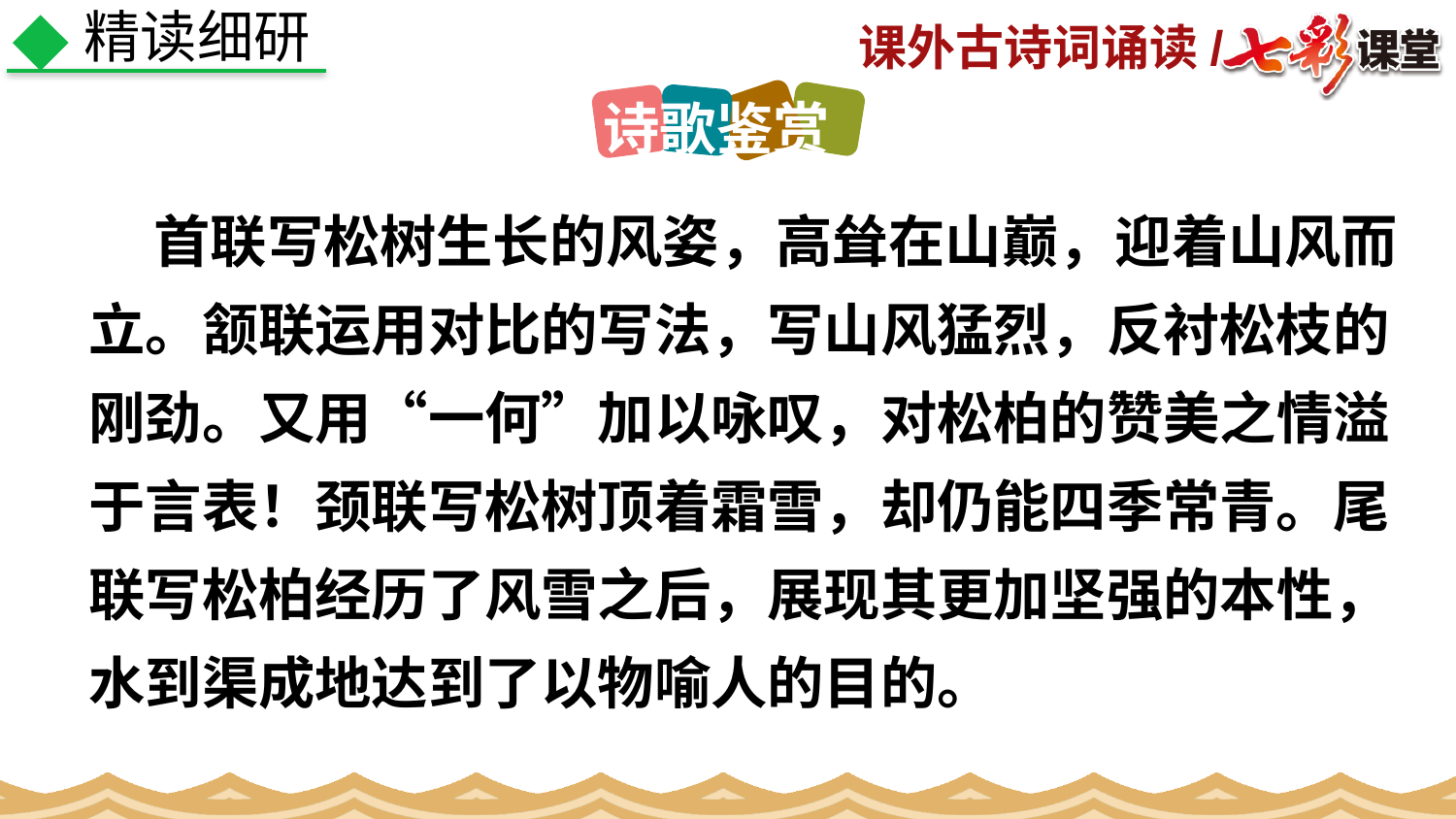

精读细研

诗歌鉴赏

    首联写松树生长的风姿，高耸在山巅，迎着山风而立。颔联运用对比的写法，写山风猛烈，反衬松枝的刚劲。又用“一何”加以咏叹，对松柏的赞美之情溢于言表！颈联写松树顶着霜雪，却仍能四季常青。尾联写松柏经历了风雪之后，展现其更加坚强的本性，水到渠成地达到了以物喻人的目的。